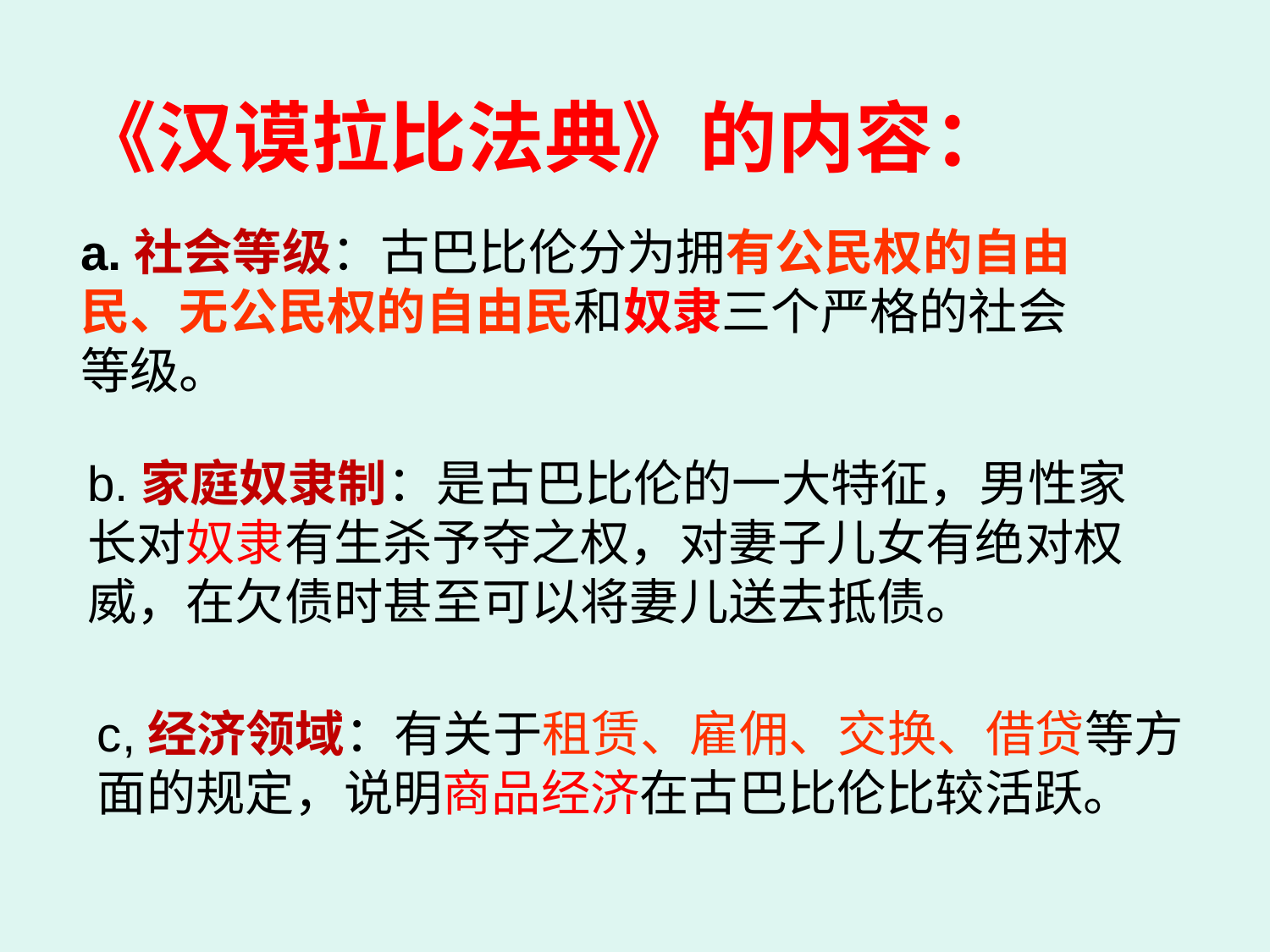

# 《汉谟拉比法典》的内容：
a.社会等级：古巴比伦分为拥有公民权的自由民、无公民权的自由民和奴隶三个严格的社会等级。
b.家庭奴隶制：是古巴比伦的一大特征，男性家长对奴隶有生杀予夺之权，对妻子儿女有绝对权威，在欠债时甚至可以将妻儿送去抵债。
c,经济领域：有关于租赁、雇佣、交换、借贷等方面的规定，说明商品经济在古巴比伦比较活跃。